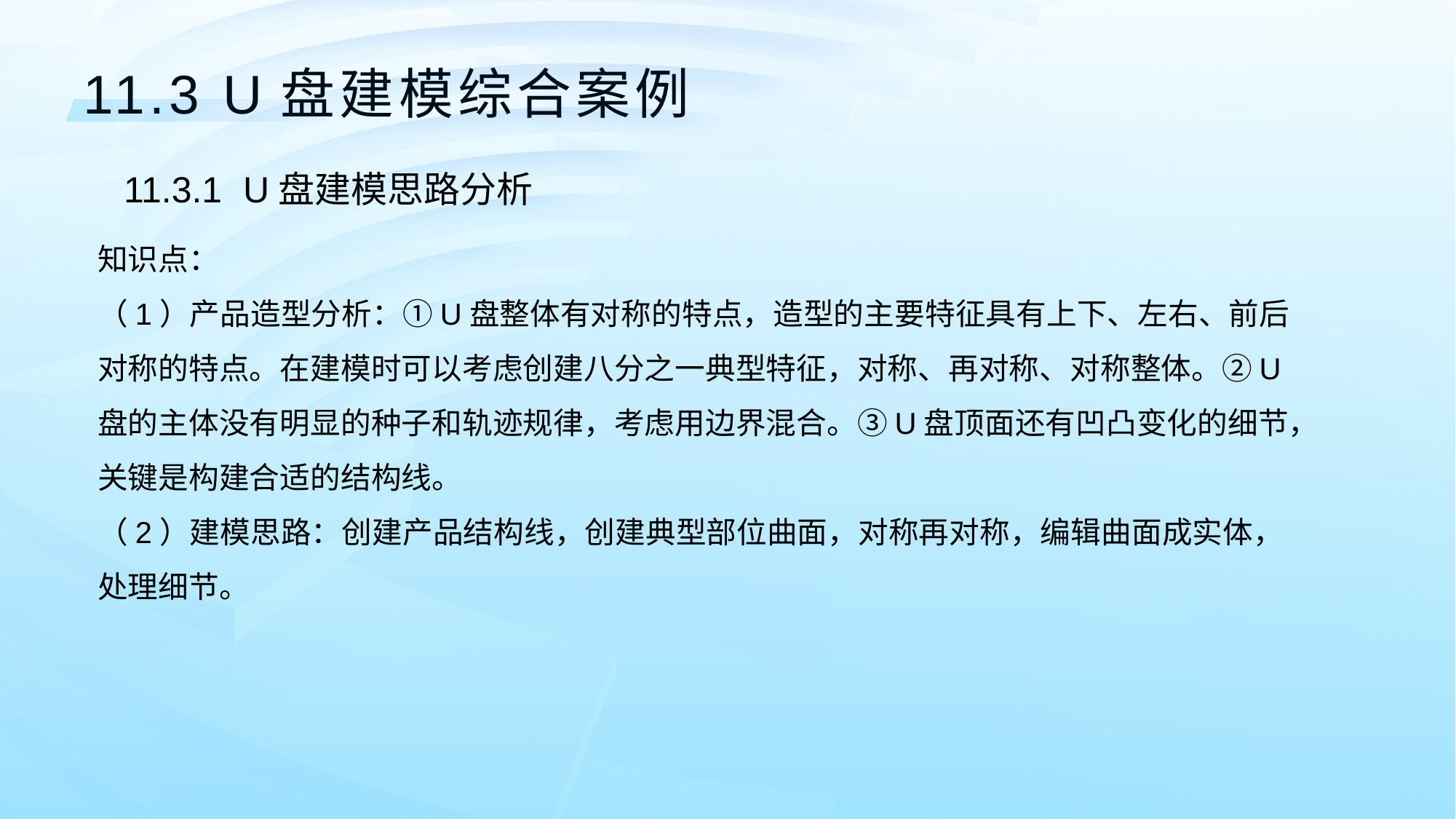

11.3 U盘建模综合案例
11.3.1	 U盘建模思路分析
知识点：
（1）产品造型分析：①U盘整体有对称的特点，造型的主要特征具有上下、左右、前后对称的特点。在建模时可以考虑创建八分之一典型特征，对称、再对称、对称整体。②U盘的主体没有明显的种子和轨迹规律，考虑用边界混合。③U盘顶面还有凹凸变化的细节，关键是构建合适的结构线。
（2）建模思路：创建产品结构线，创建典型部位曲面，对称再对称，编辑曲面成实体，处理细节。